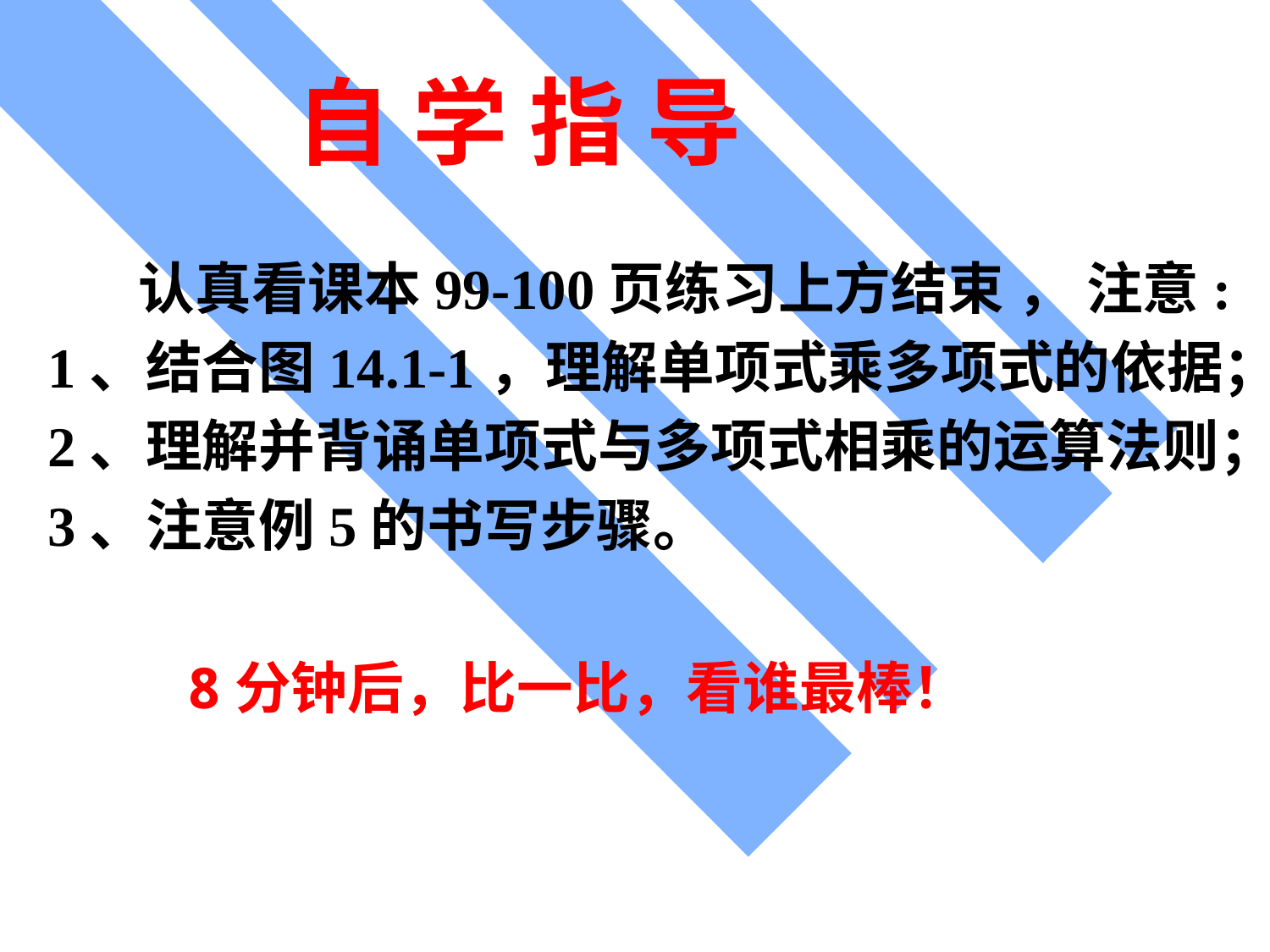

自 学 指 导
      认真看课本99-100页练习上方结束 ， 注意:
1、结合图14.1-1，理解单项式乘多项式的依据；
2、理解并背诵单项式与多项式相乘的运算法则；
3、注意例5的书写步骤。

8分钟后，比一比，看谁最棒！